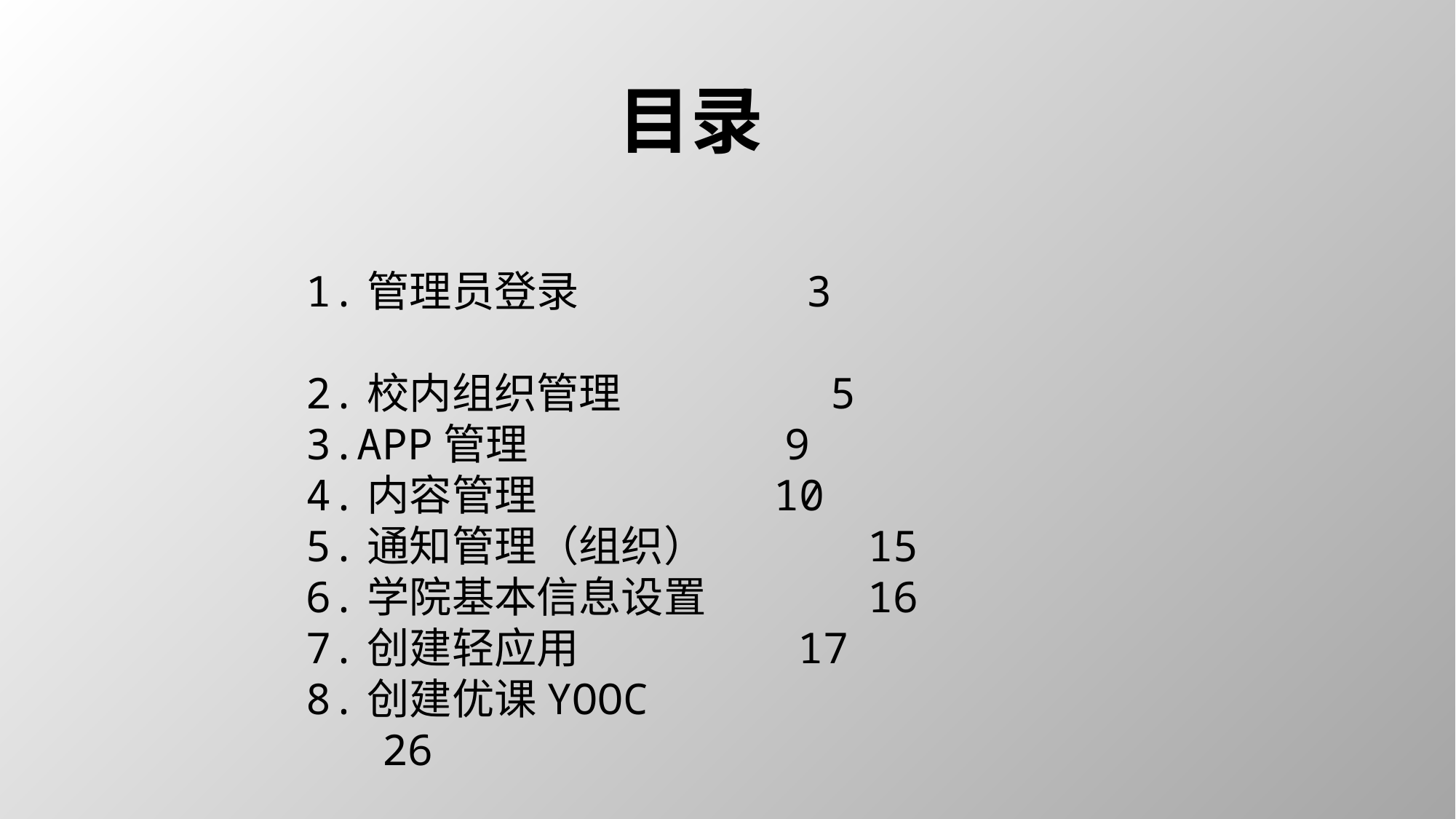

目录

1.管理员登录                       3
2.校内组织管理                     5
3.APP管理                          9
4.内容管理                        10
5.通知管理（组织）                15
6.学院基本信息设置                16
7.创建轻应用                      17
8.创建优课YOOC                    26
2